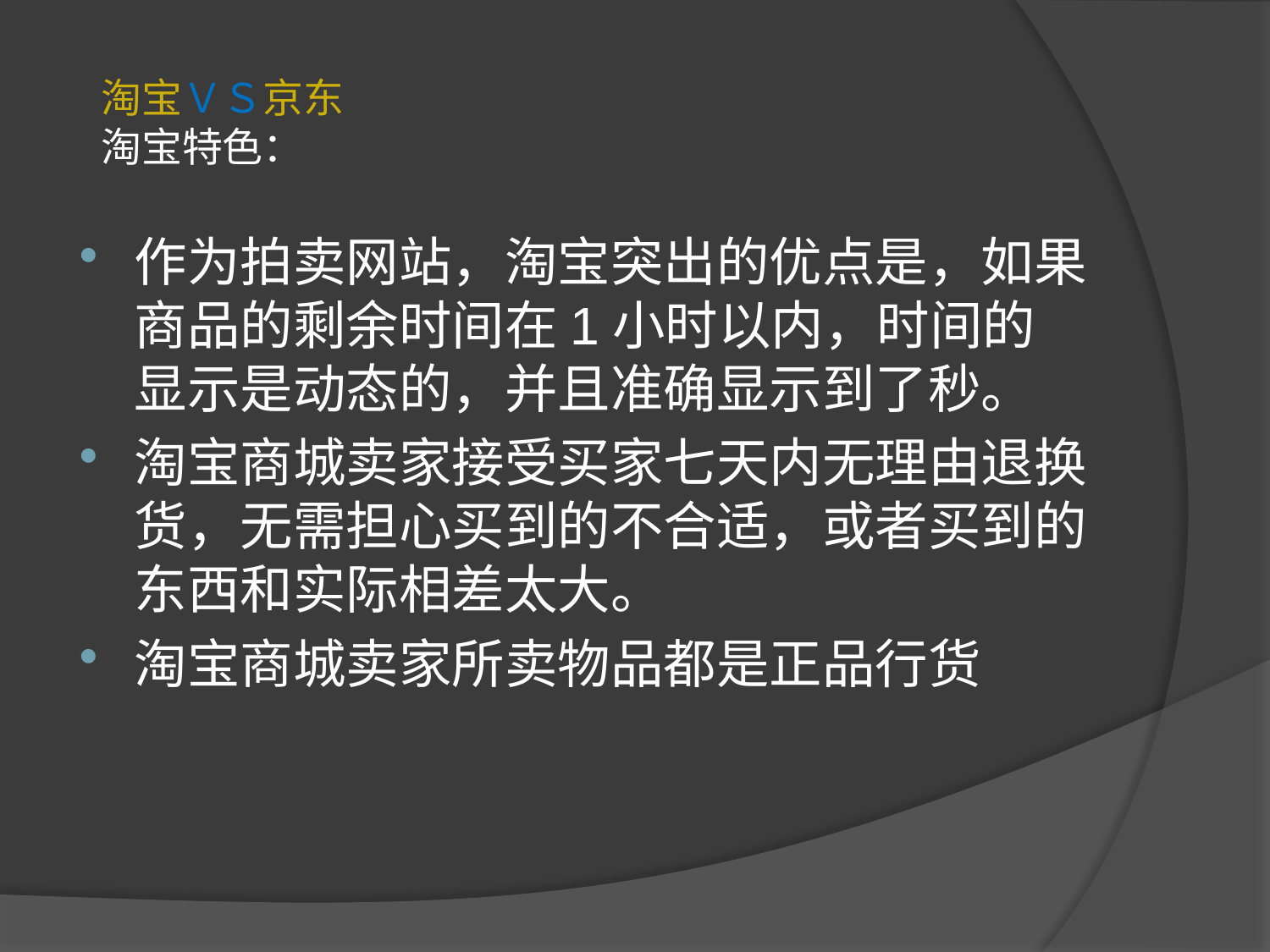

# 淘宝ＶＳ京东 淘宝特色：
作为拍卖网站，淘宝突出的优点是，如果商品的剩余时间在1小时以内，时间的显示是动态的，并且准确显示到了秒。
淘宝商城卖家接受买家七天内无理由退换货，无需担心买到的不合适，或者买到的东西和实际相差太大。
淘宝商城卖家所卖物品都是正品行货